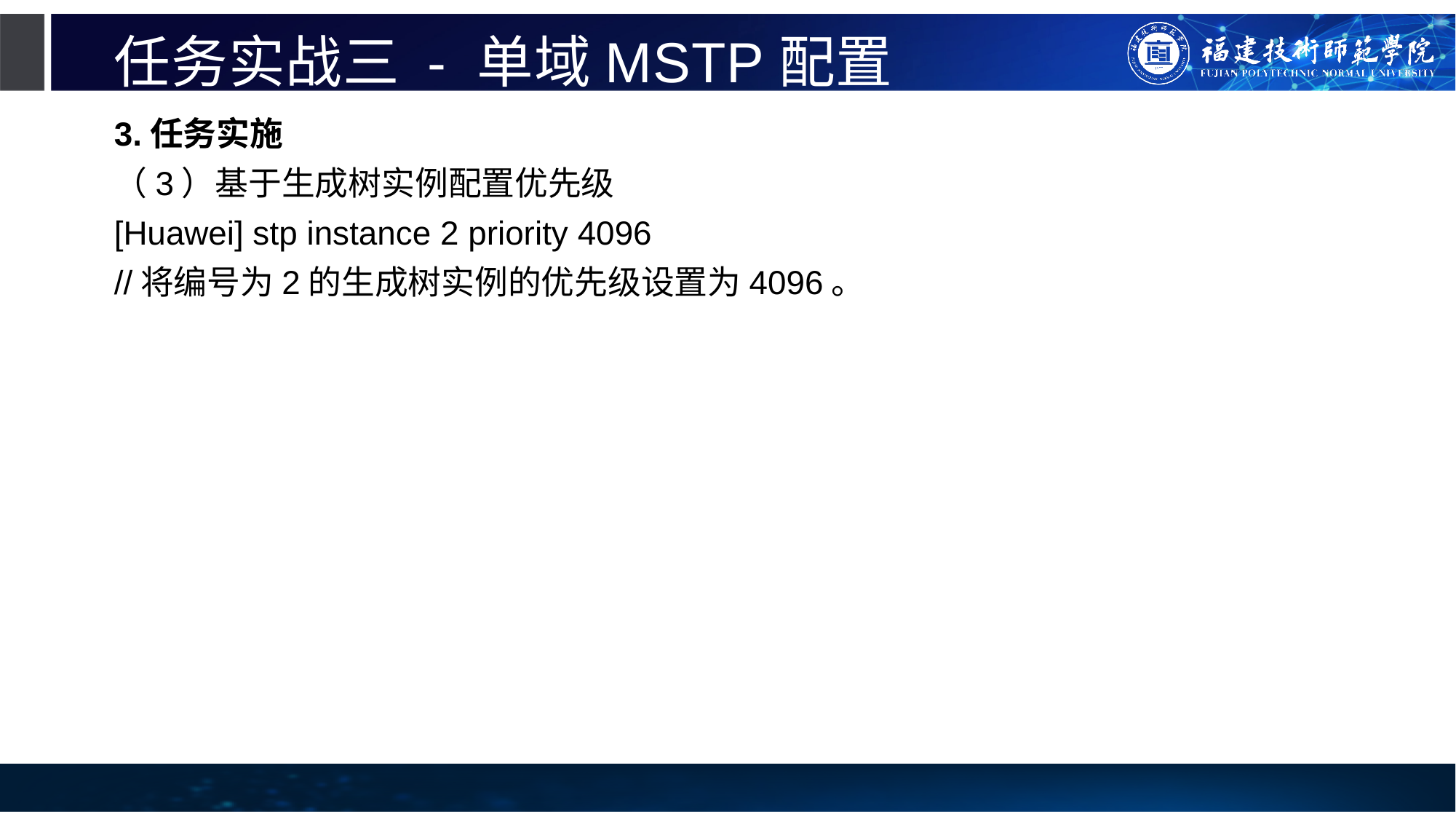

# 任务实战三 - 单域MSTP配置
3.任务实施
（3）基于生成树实例配置优先级
[Huawei] stp instance 2 priority 4096
//将编号为2的生成树实例的优先级设置为4096。